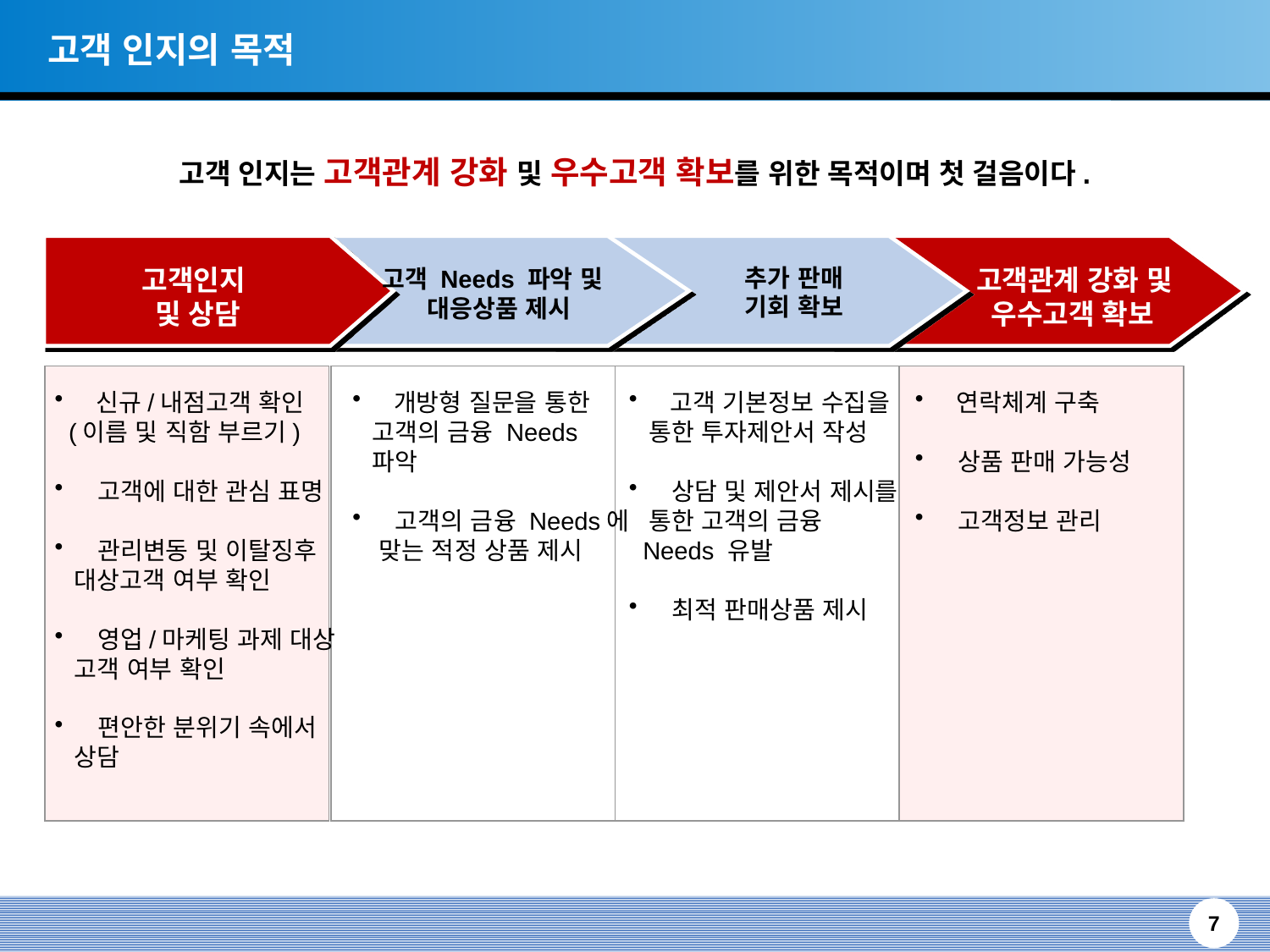

고객 인지의 목적

고객 인지는 고객관계 강화 및 우수고객 확보를 위한 목적이며 첫 걸음이다.

고객인지
및 상담
추가 판매
기회 확보
고객관계 강화 및
 우수고객 확보
고객 Needs 파악 및
 대응상품 제시

 신규/내점고객 확인
  (이름 및 직함 부르기)

 고객에 대한 관심 표명

 관리변동 및 이탈징후
  대상고객 여부 확인

 영업/마케팅 과제 대상
  고객 여부 확인

 편안한 분위기 속에서
  상담
 개방형 질문을 통한
  고객의 금융 Needs
  파악

 고객의 금융 Needs에
   맞는 적정 상품 제시

 고객 기본정보 수집을
  통한 투자제안서 작성

 상담 및 제안서 제시를
  통한 고객의 금융
  Needs 유발

 최적 판매상품 제시

 연락체계 구축

 상품 판매 가능성

 고객정보 관리

7